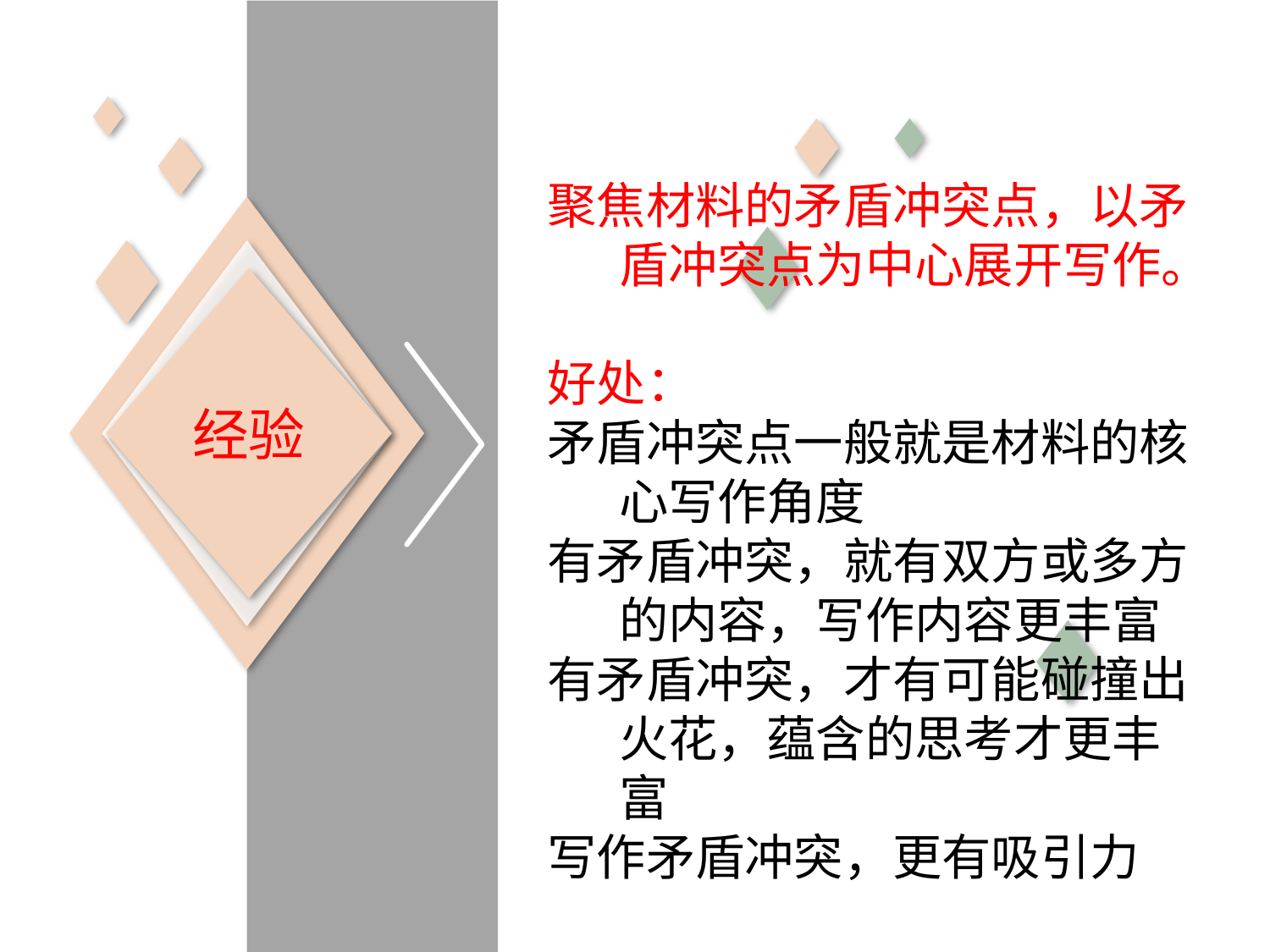

聚焦材料的矛盾冲突点，以矛盾冲突点为中心展开写作。

好处：
矛盾冲突点一般就是材料的核心写作角度
有矛盾冲突，就有双方或多方的内容，写作内容更丰富
有矛盾冲突，才有可能碰撞出火花，蕴含的思考才更丰富
写作矛盾冲突，更有吸引力

经验